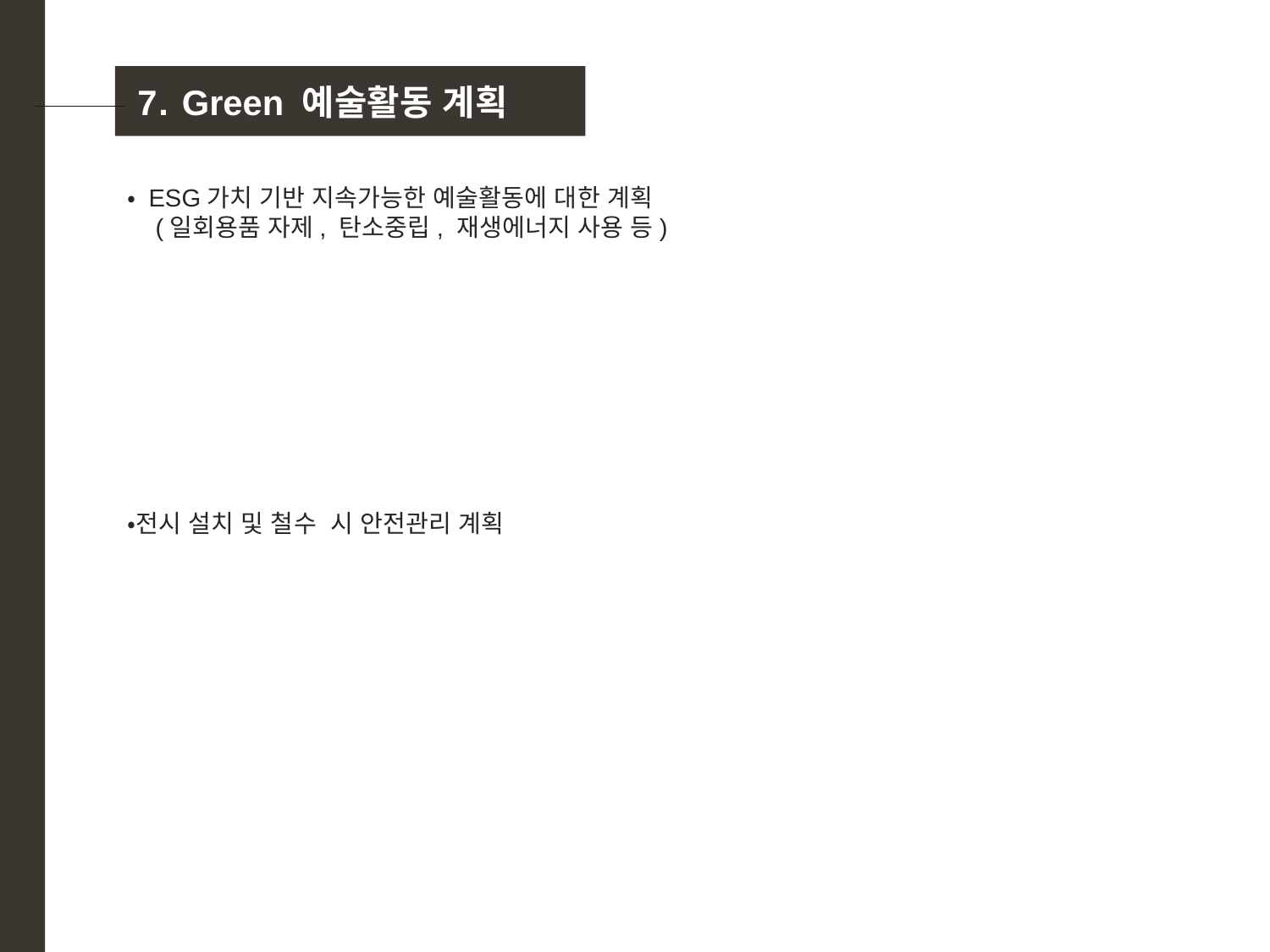

7. Green 예술활동 계획
・ ESG가치 기반 지속가능한 예술활동에 대한 계획
    (일회용품 자제, 탄소중립, 재생에너지 사용 등)

・전시 설치 및 철수  시 안전관리 계획